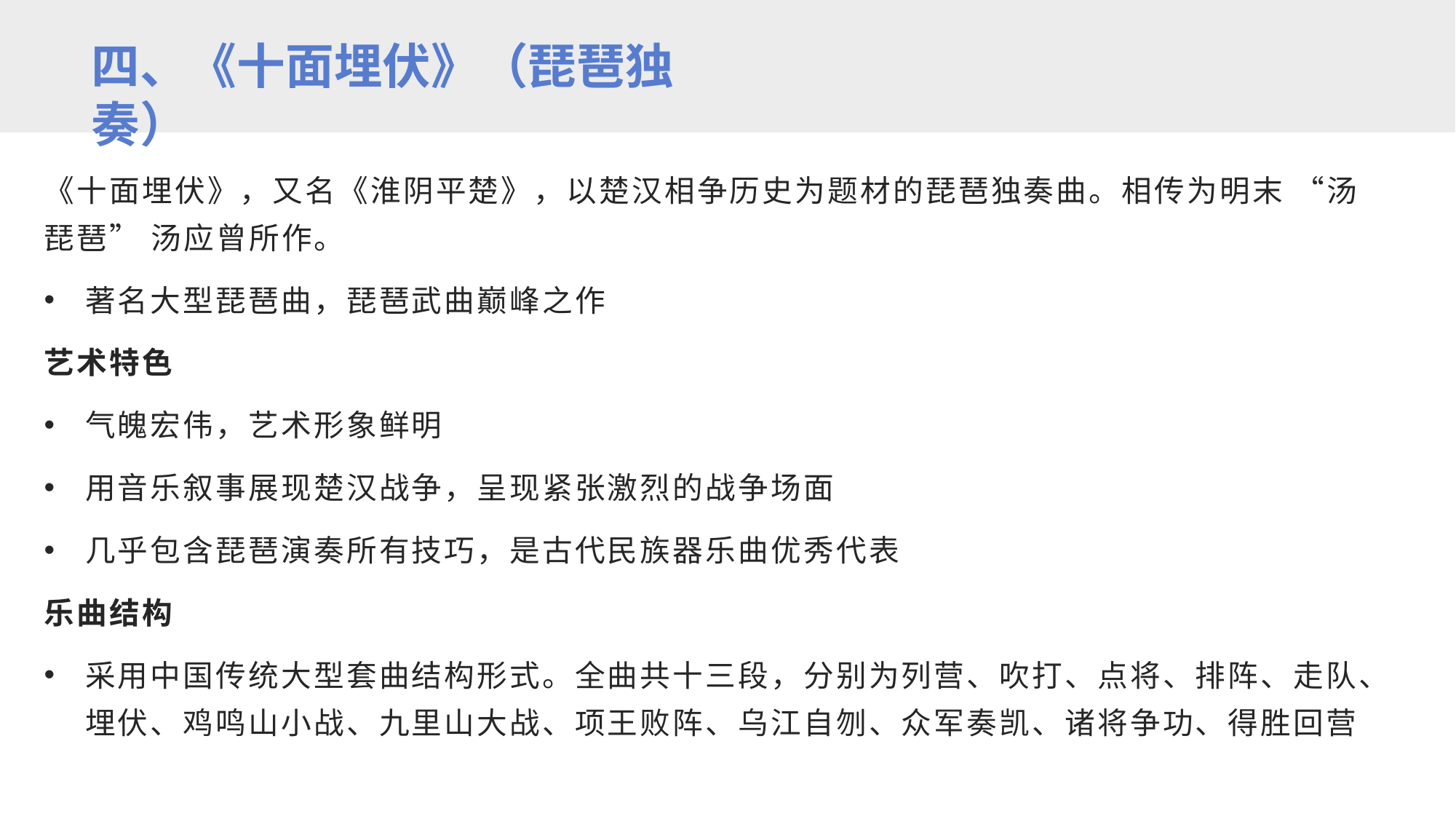

四、《十面埋伏》（琵琶独奏）
《十面埋伏》，又名《淮阴平楚》，以楚汉相争历史为题材的琵琶独奏曲。相传为明末 “汤琵琶” 汤应曾所作。
著名大型琵琶曲，琵琶武曲巅峰之作
艺术特色
气魄宏伟，艺术形象鲜明
用音乐叙事展现楚汉战争，呈现紧张激烈的战争场面
几乎包含琵琶演奏所有技巧，是古代民族器乐曲优秀代表
乐曲结构
采用中国传统大型套曲结构形式。全曲共十三段，分别为列营、吹打、点将、排阵、走队、埋伏、鸡鸣山小战、九里山大战、项王败阵、乌江自刎、众军奏凯、诸将争功、得胜回营